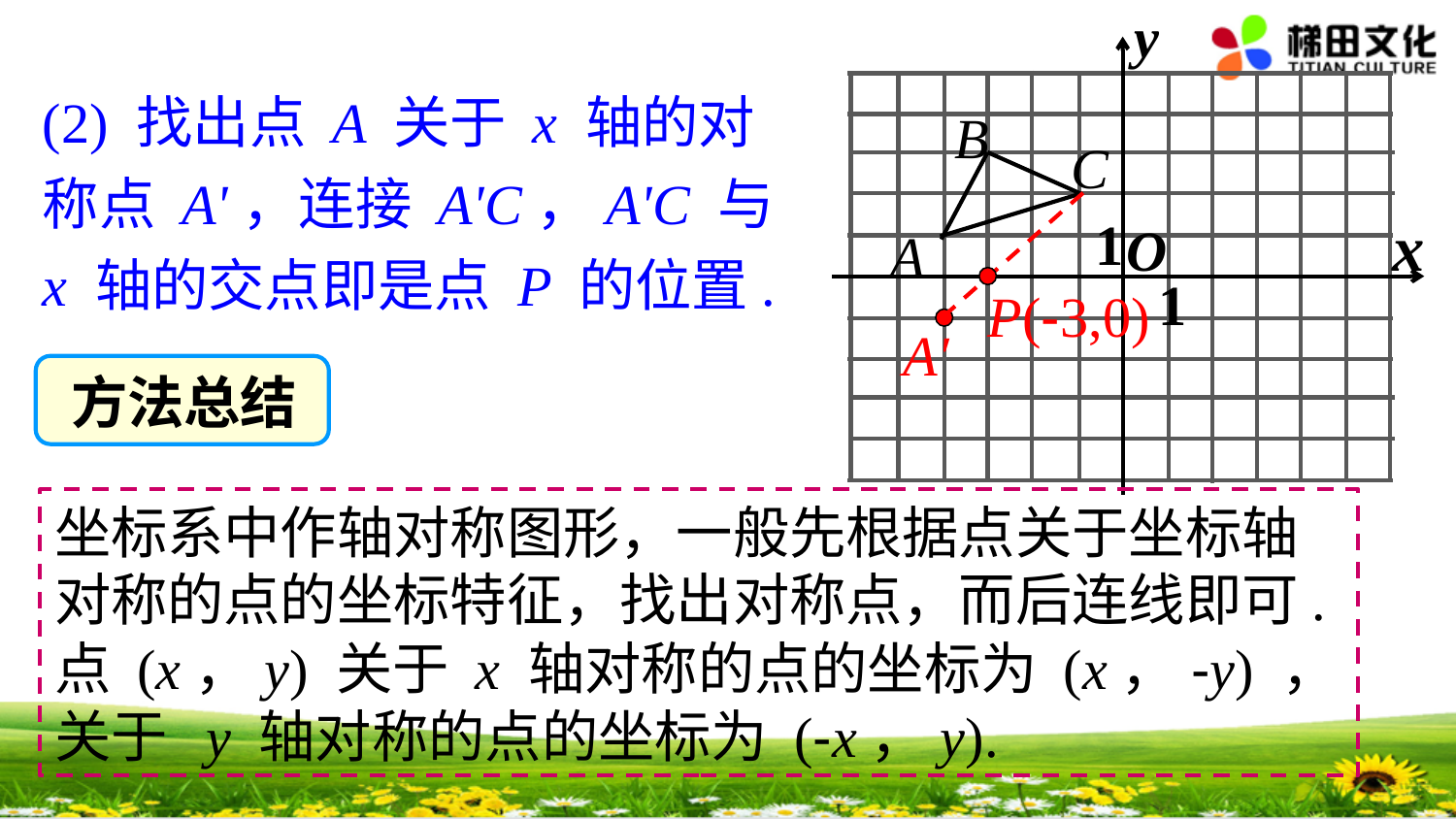

y
x
O
B
C
A
(2) 找出点 A 关于 x 轴的对称点 A'，连接 A'C，A'C 与 x 轴的交点即是点 P 的位置.
1
1

P(-3,0)

A'

方法总结
坐标系中作轴对称图形，一般先根据点关于坐标轴对称的点的坐标特征，找出对称点，而后连线即可.
点 (x，y) 关于 x 轴对称的点的坐标为 (x，-y) ，关于  y 轴对称的点的坐标为 (-x，y).